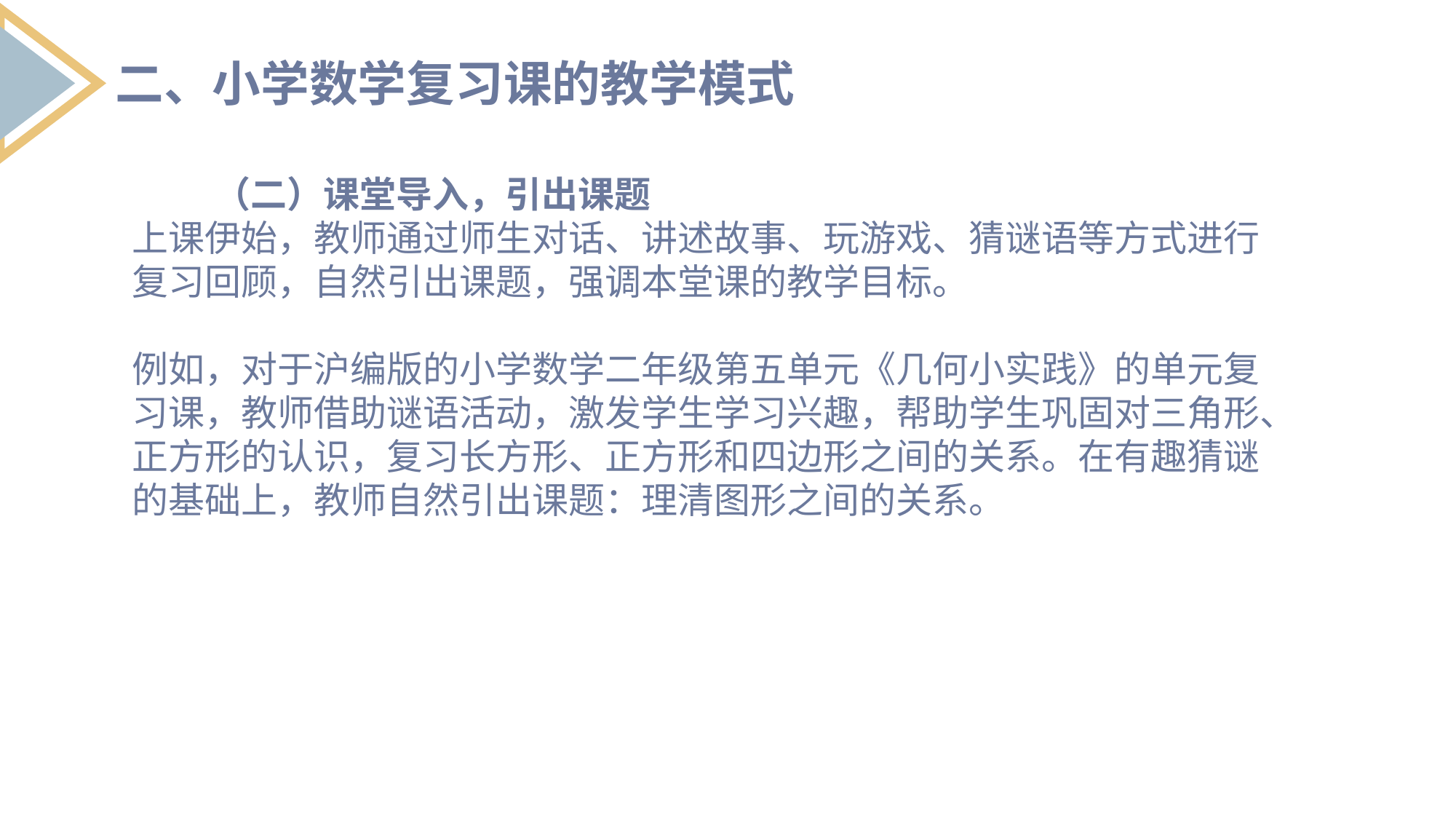

二、小学数学复习课的教学模式
         （二）课堂导入，引出课题
上课伊始，教师通过师生对话、讲述故事、玩游戏、猜谜语等方式进行复习回顾，自然引出课题，强调本堂课的教学目标。

例如，对于沪编版的小学数学二年级第五单元《几何小实践》的单元复习课，教师借助谜语活动，激发学生学习兴趣，帮助学生巩固对三角形、正方形的认识，复习长方形、正方形和四边形之间的关系。在有趣猜谜的基础上，教师自然引出课题：理清图形之间的关系。